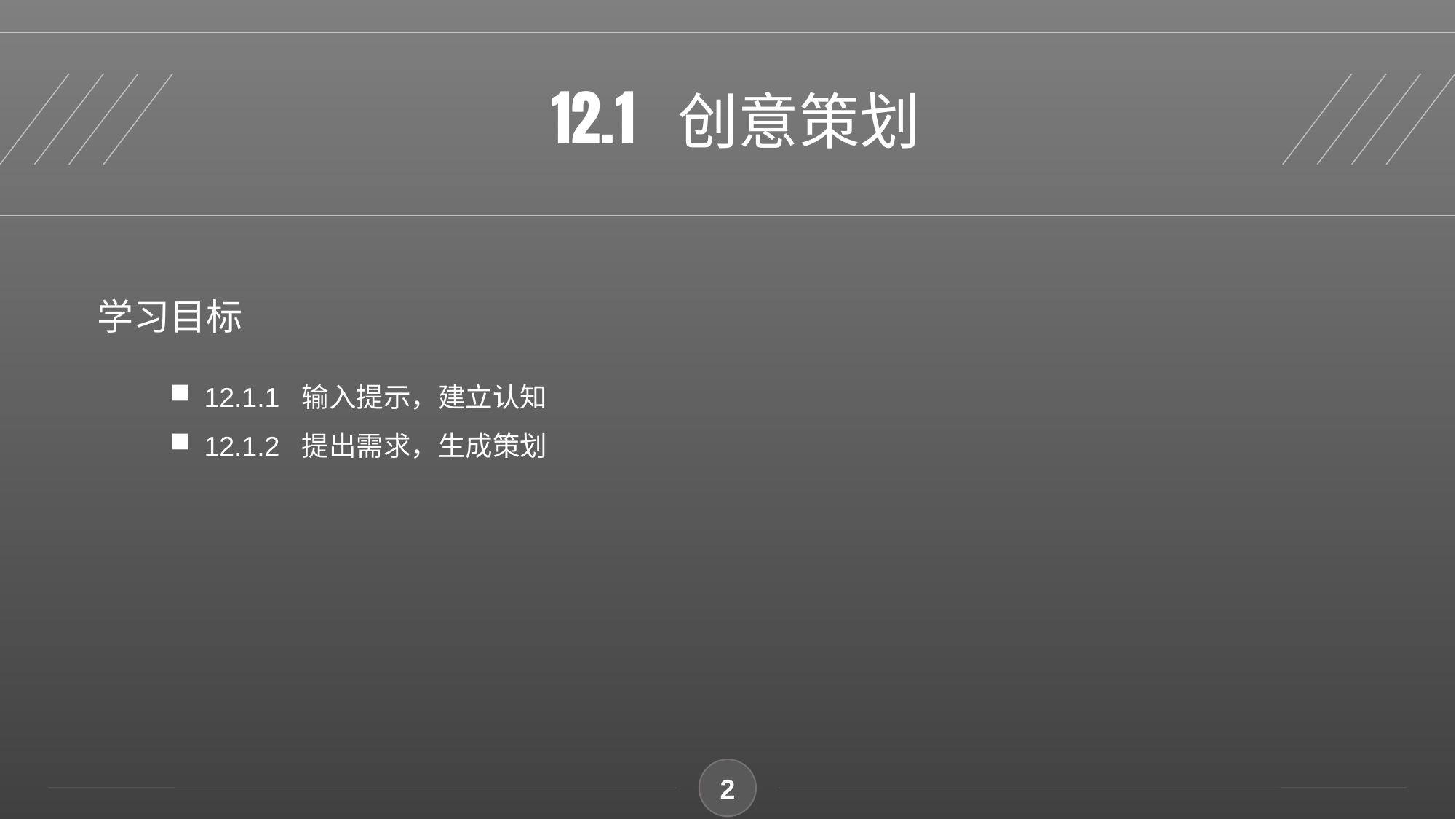

12.1  创意策划

学习目标
12.1.1  输入提示，建立认知
12.1.2  提出需求，生成策划